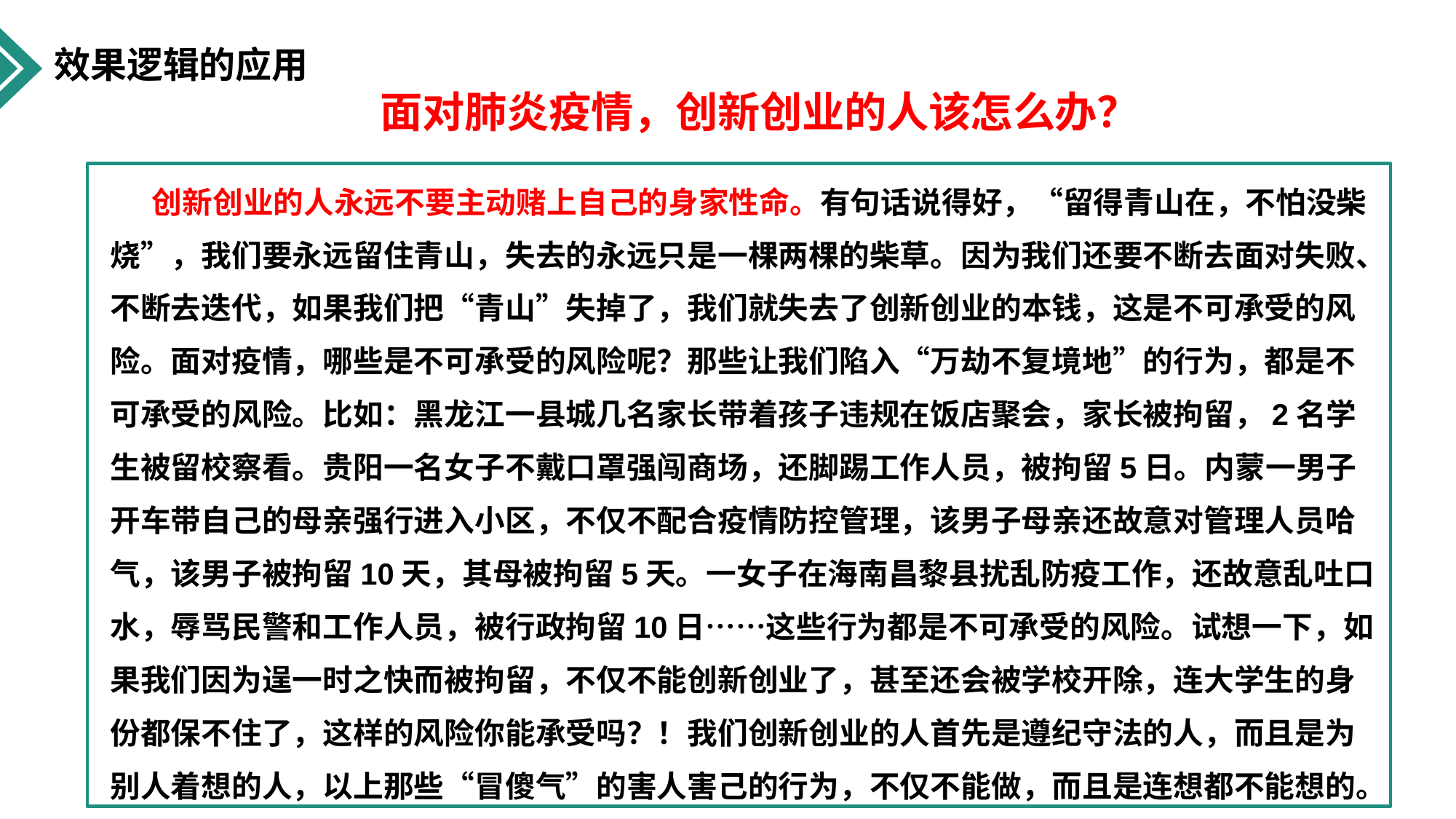

效果逻辑的应用
面对肺炎疫情，创新创业的人该怎么办？
     创新创业的人永远不要主动赌上自己的身家性命。有句话说得好，“留得青山在，不怕没柴烧”，我们要永远留住青山，失去的永远只是一棵两棵的柴草。因为我们还要不断去面对失败、不断去迭代，如果我们把“青山”失掉了，我们就失去了创新创业的本钱，这是不可承受的风险。面对疫情，哪些是不可承受的风险呢？那些让我们陷入“万劫不复境地”的行为，都是不可承受的风险。比如：黑龙江一县城几名家长带着孩子违规在饭店聚会，家长被拘留，2名学生被留校察看。贵阳一名女子不戴口罩强闯商场，还脚踢工作人员，被拘留5日。内蒙一男子开车带自己的母亲强行进入小区，不仅不配合疫情防控管理，该男子母亲还故意对管理人员哈气，该男子被拘留10天，其母被拘留5天。一女子在海南昌黎县扰乱防疫工作，还故意乱吐口水，辱骂民警和工作人员，被行政拘留10日……这些行为都是不可承受的风险。试想一下，如果我们因为逞一时之快而被拘留，不仅不能创新创业了，甚至还会被学校开除，连大学生的身份都保不住了，这样的风险你能承受吗？！我们创新创业的人首先是遵纪守法的人，而且是为别人着想的人，以上那些“冒傻气”的害人害己的行为，不仅不能做，而且是连想都不能想的。